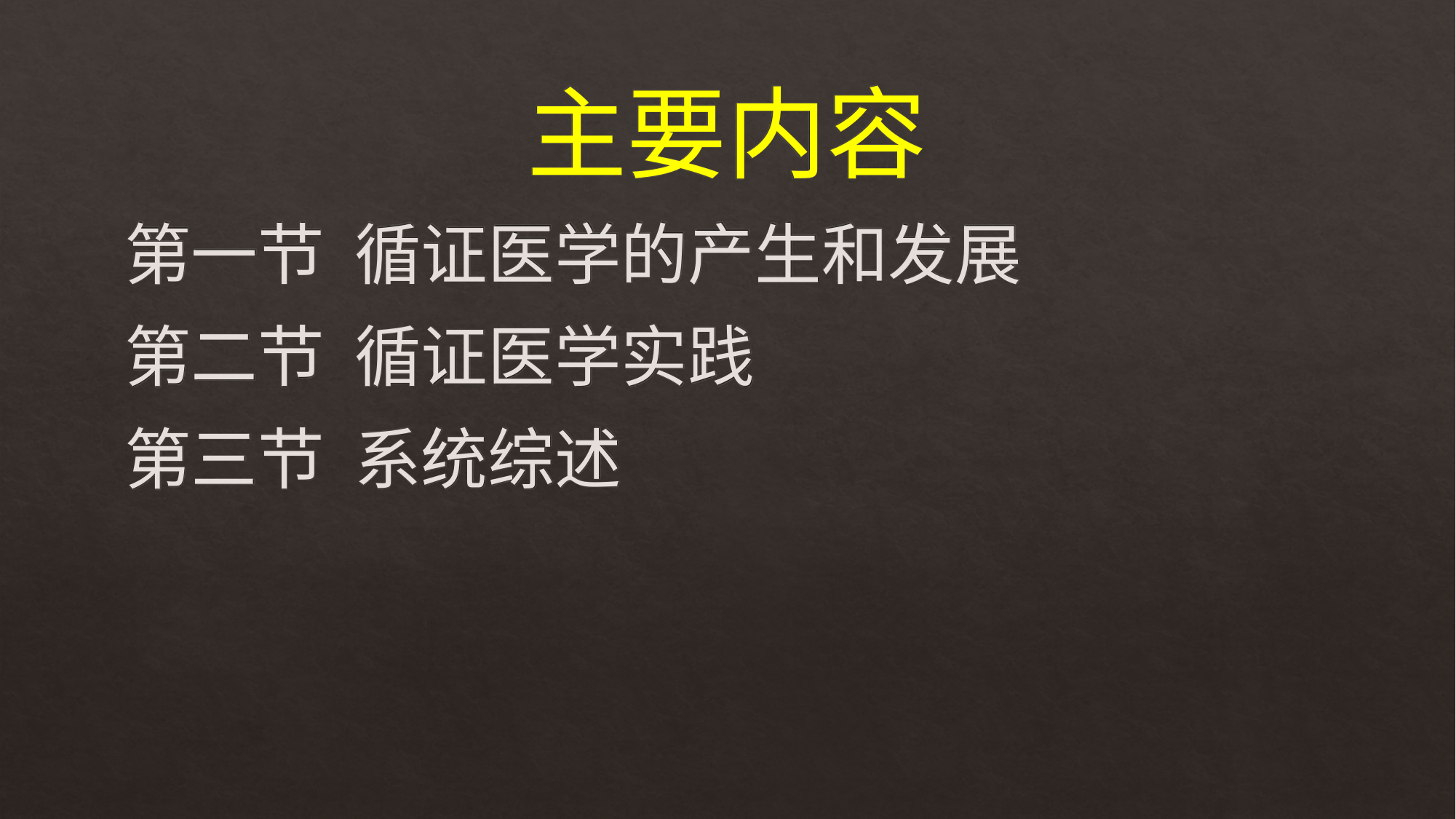

# 主要内容
第一节  循证医学的产生和发展
第二节  循证医学实践
第三节  系统综述